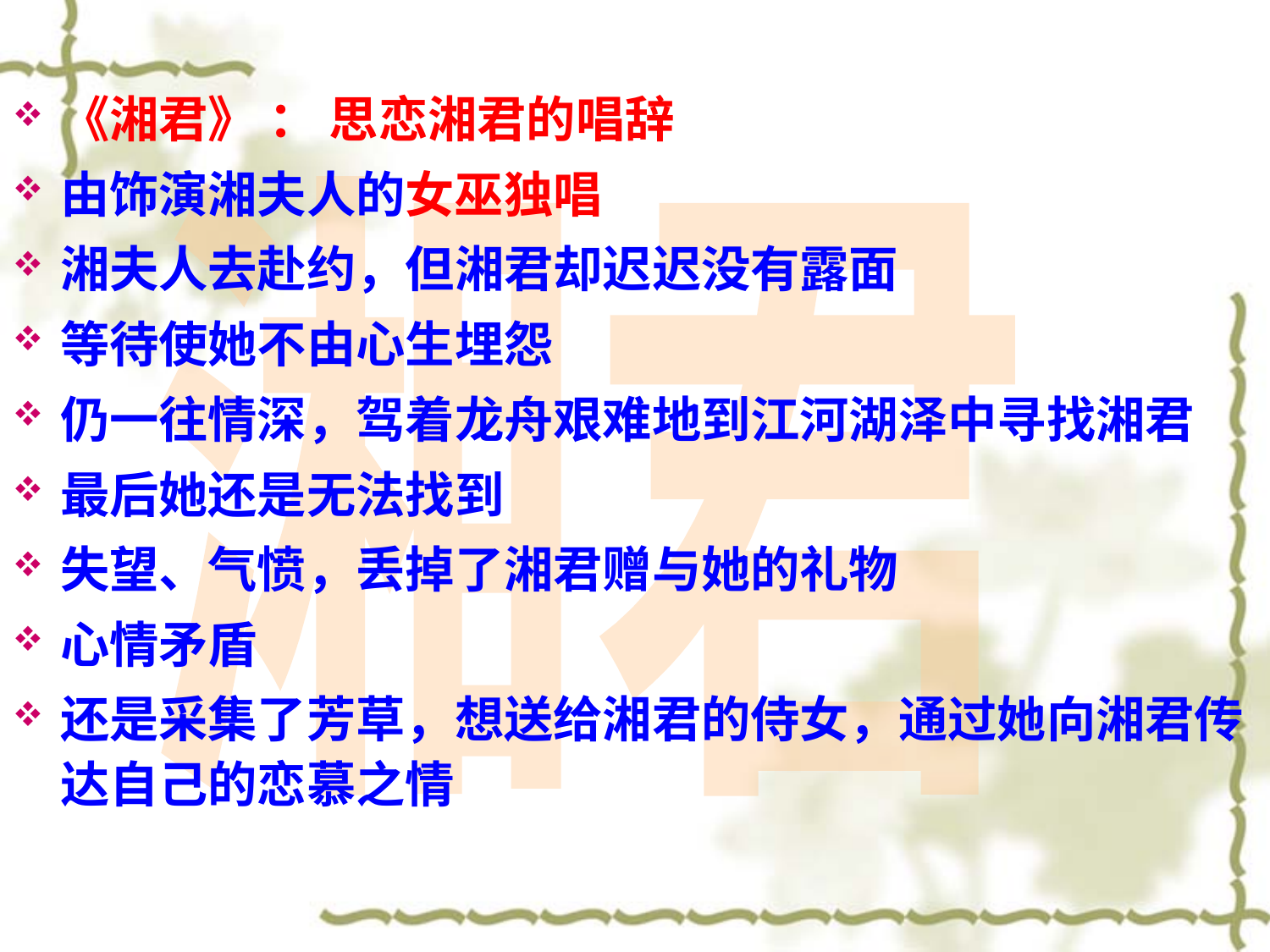

《湘君》 ： 思恋湘君的唱辞
由饰演湘夫人的女巫独唱
湘夫人去赴约，但湘君却迟迟没有露面
等待使她不由心生埋怨
仍一往情深，驾着龙舟艰难地到江河湖泽中寻找湘君
最后她还是无法找到
失望、气愤，丢掉了湘君赠与她的礼物
心情矛盾
还是采集了芳草，想送给湘君的侍女，通过她向湘君传达自己的恋慕之情
湘君